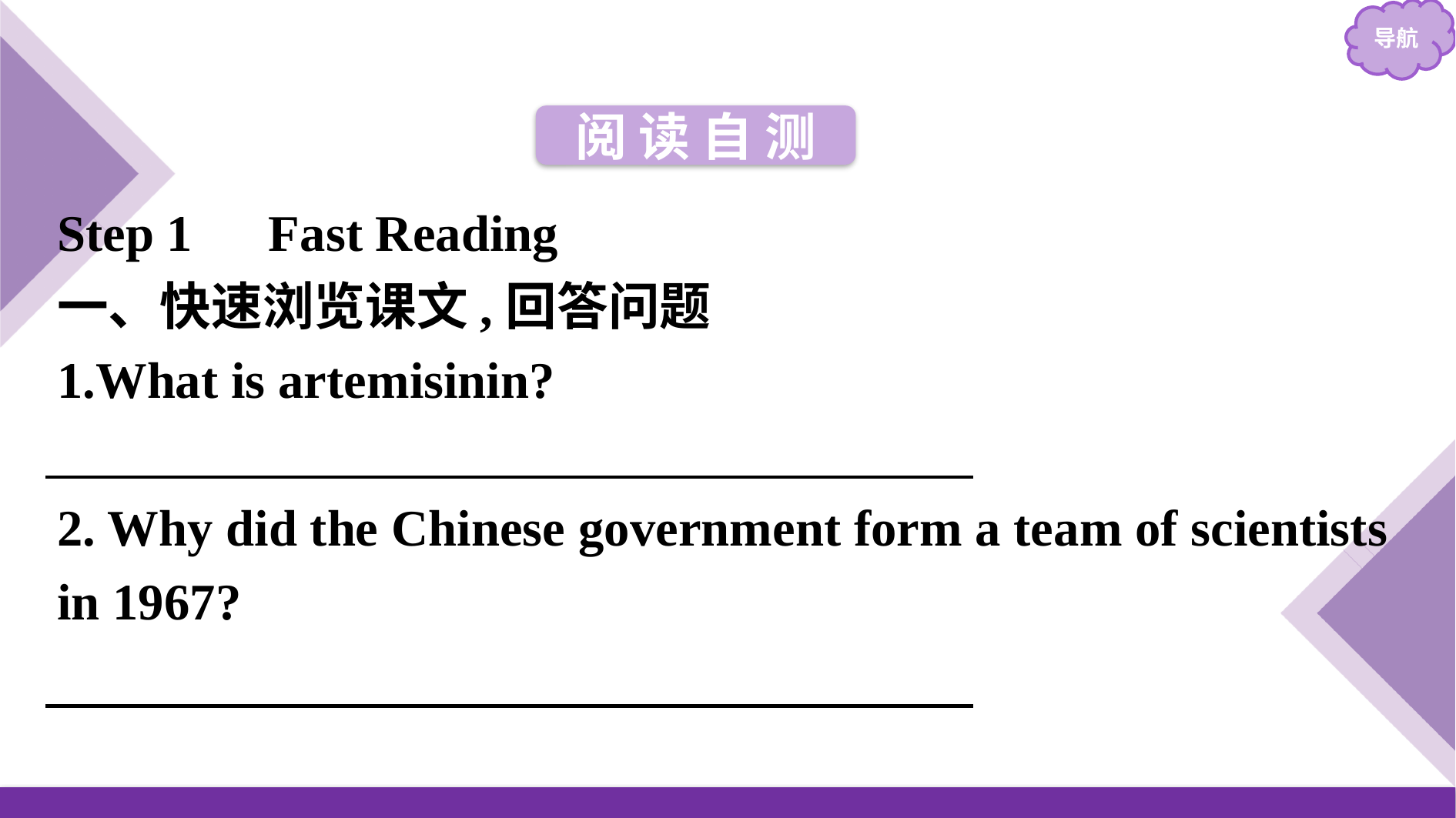

阅 读 自 测
Step 1　Fast Reading
一、快速浏览课文,回答问题
1.What is artemisinin?
It is a crucial new treatment for malaria.
2. Why did the Chinese government form a team of scientists in 1967?
To discover a new treatment for malaria.